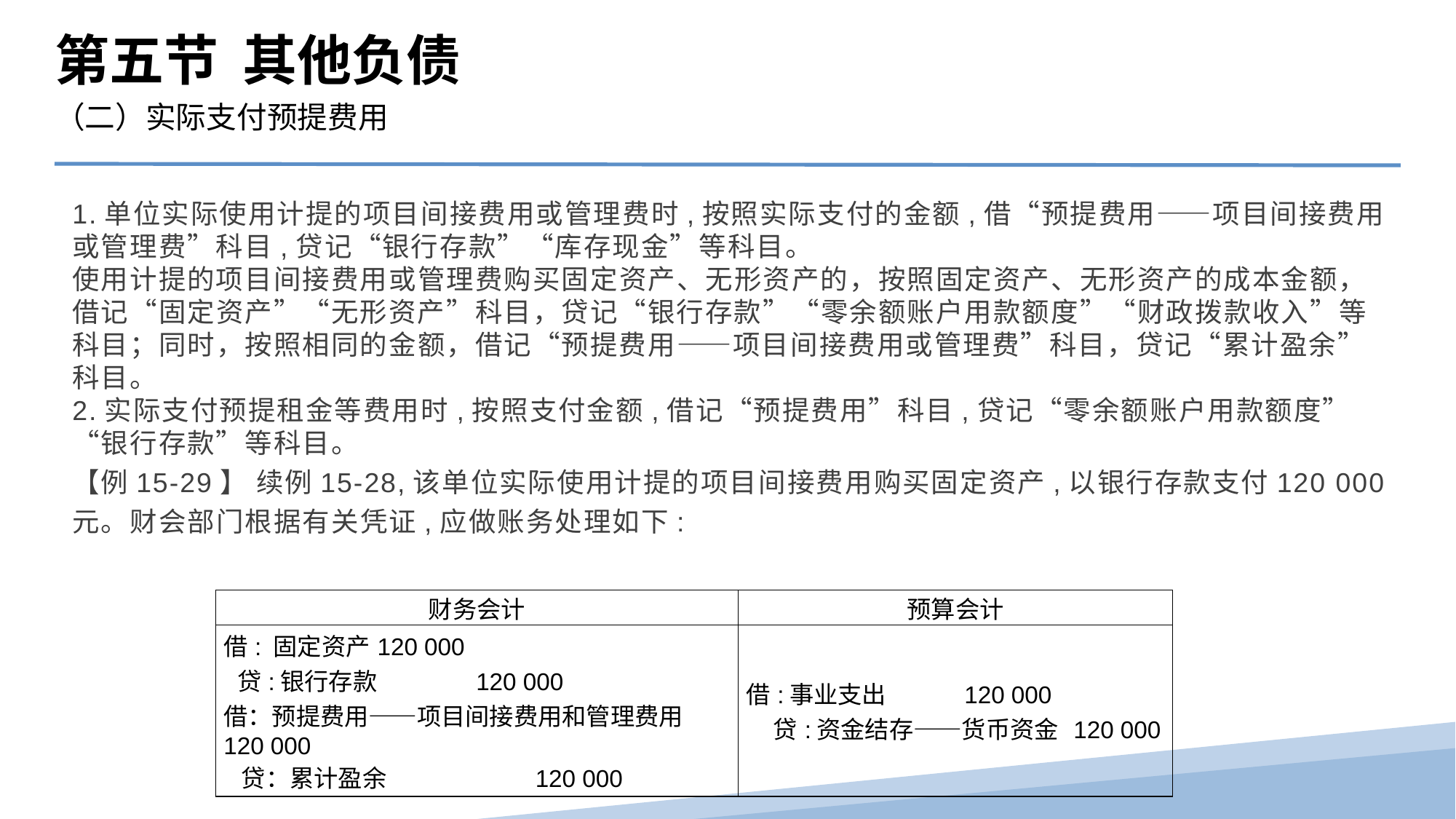

第五节  其他负债
（二）实际支付预提费用
1.单位实际使用计提的项目间接费用或管理费时,按照实际支付的金额,借“预提费用——项目间接费用或管理费”科目,贷记“银行存款”“库存现金”等科目。
使用计提的项目间接费用或管理费购买固定资产、无形资产的，按照固定资产、无形资产的成本金额，借记“固定资产”“无形资产”科目，贷记“银行存款”“零余额账户用款额度”“财政拨款收入”等科目；同时，按照相同的金额，借记“预提费用——项目间接费用或管理费”科目，贷记“累计盈余”科目。
2.实际支付预提租金等费用时,按照支付金额,借记“预提费用”科目,贷记“零余额账户用款额度”“银行存款”等科目。
【例15-29】 续例15-28,该单位实际使用计提的项目间接费用购买固定资产,以银行存款支付120 000元。财会部门根据有关凭证,应做账务处理如下:
| 财务会计 | 预算会计 |
| --- | --- |
| 借: 固定资产120 000 贷:银行存款 120 000 借：预提费用——项目间接费用和管理费用120 000 贷：累计盈余 120 000 | 借:事业支出 120 000 贷:资金结存——货币资金 120 000 |